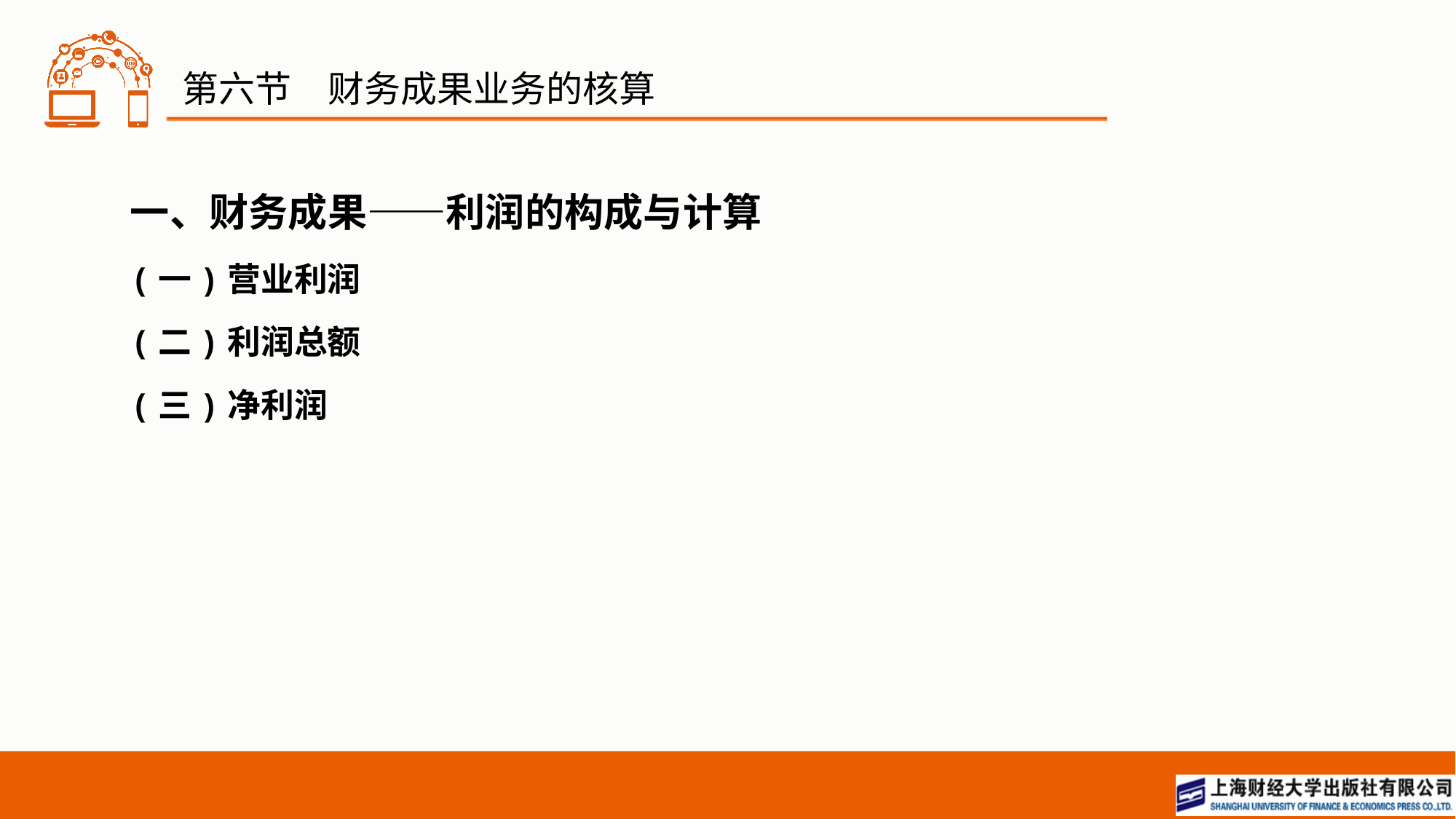

# 第六节　财务成果业务的核算
一、财务成果——利润的构成与计算
(一)营业利润
(二)利润总额
(三)净利润